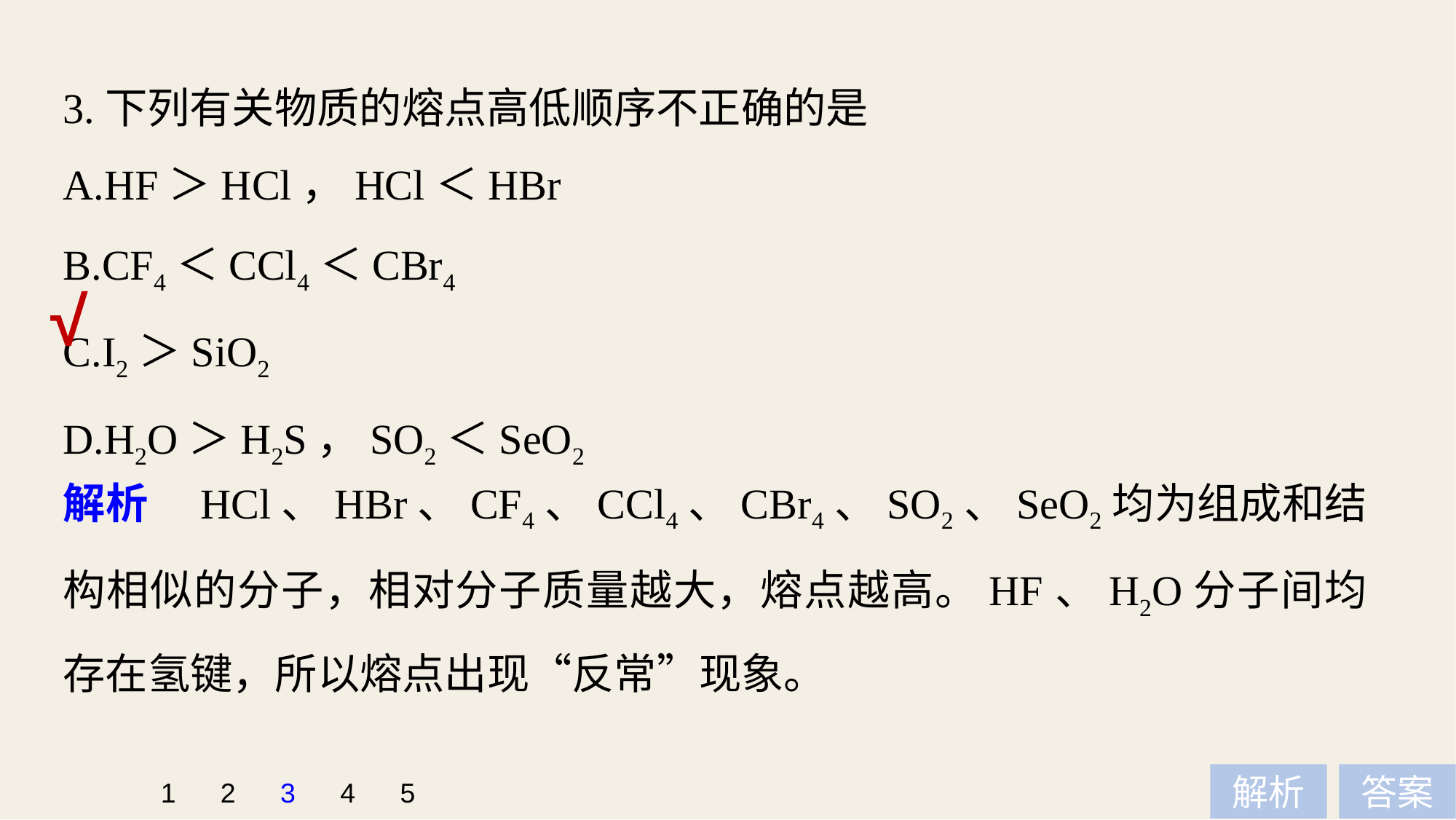

3.下列有关物质的熔点高低顺序不正确的是
A.HF＞HCl，HCl＜HBr
B.CF4＜CCl4＜CBr4
C.I2＞SiO2
D.H2O＞H2S，SO2＜SeO2
√
解析　HCl、HBr、CF4、CCl4、CBr4、SO2、SeO2均为组成和结构相似的分子，相对分子质量越大，熔点越高。HF、H2O分子间均存在氢键，所以熔点出现“反常”现象。
1
2
3
4
5
解析
答案